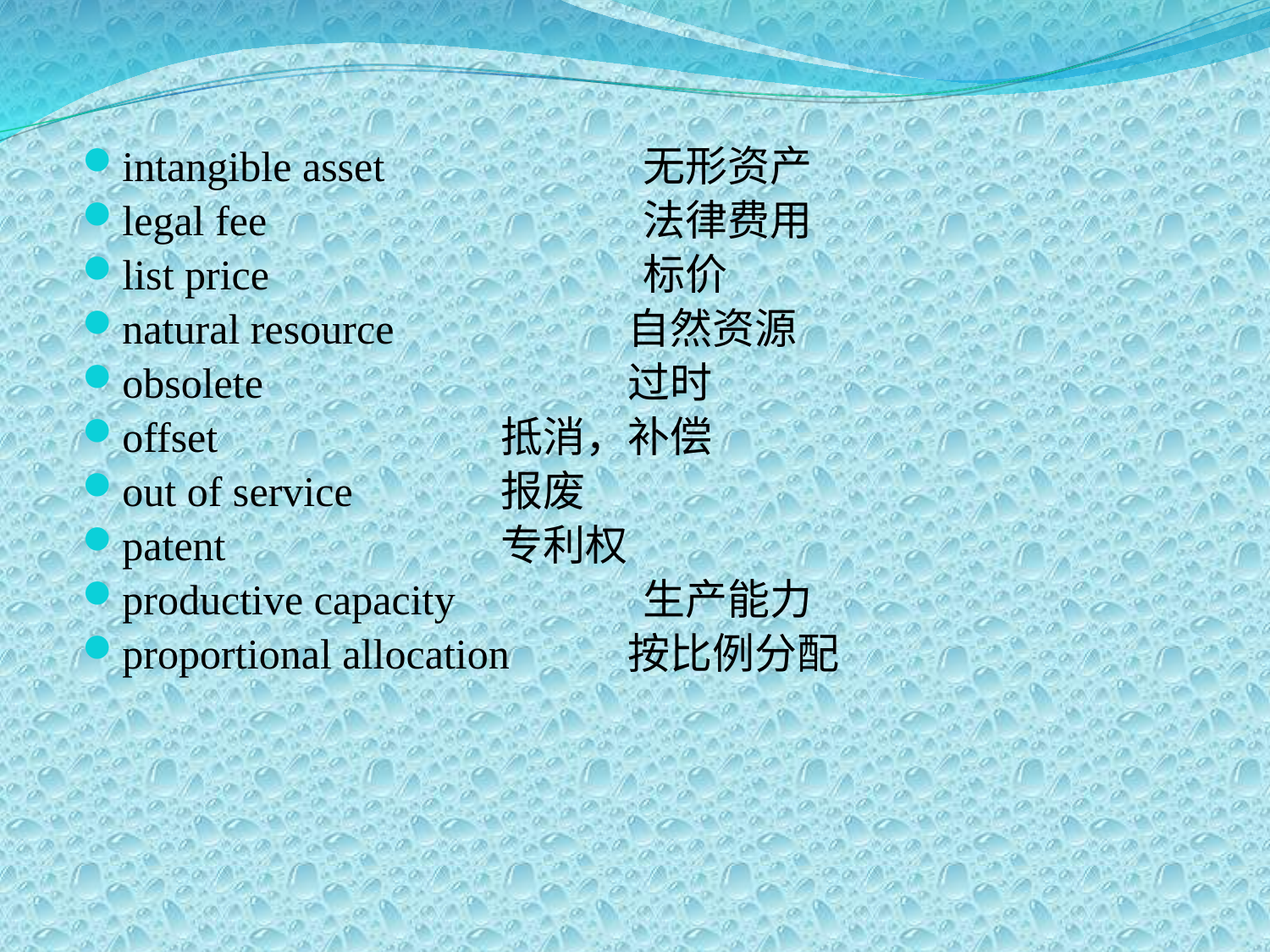

intangible asset	            无形资产
legal fee		            法律费用
list price		            标价
natural resource		自然资源
obsolete			过时
offset			抵消，补偿
out of service		报废
patent			专利权
productive capacity	            生产能力
proportional allocation	按比例分配